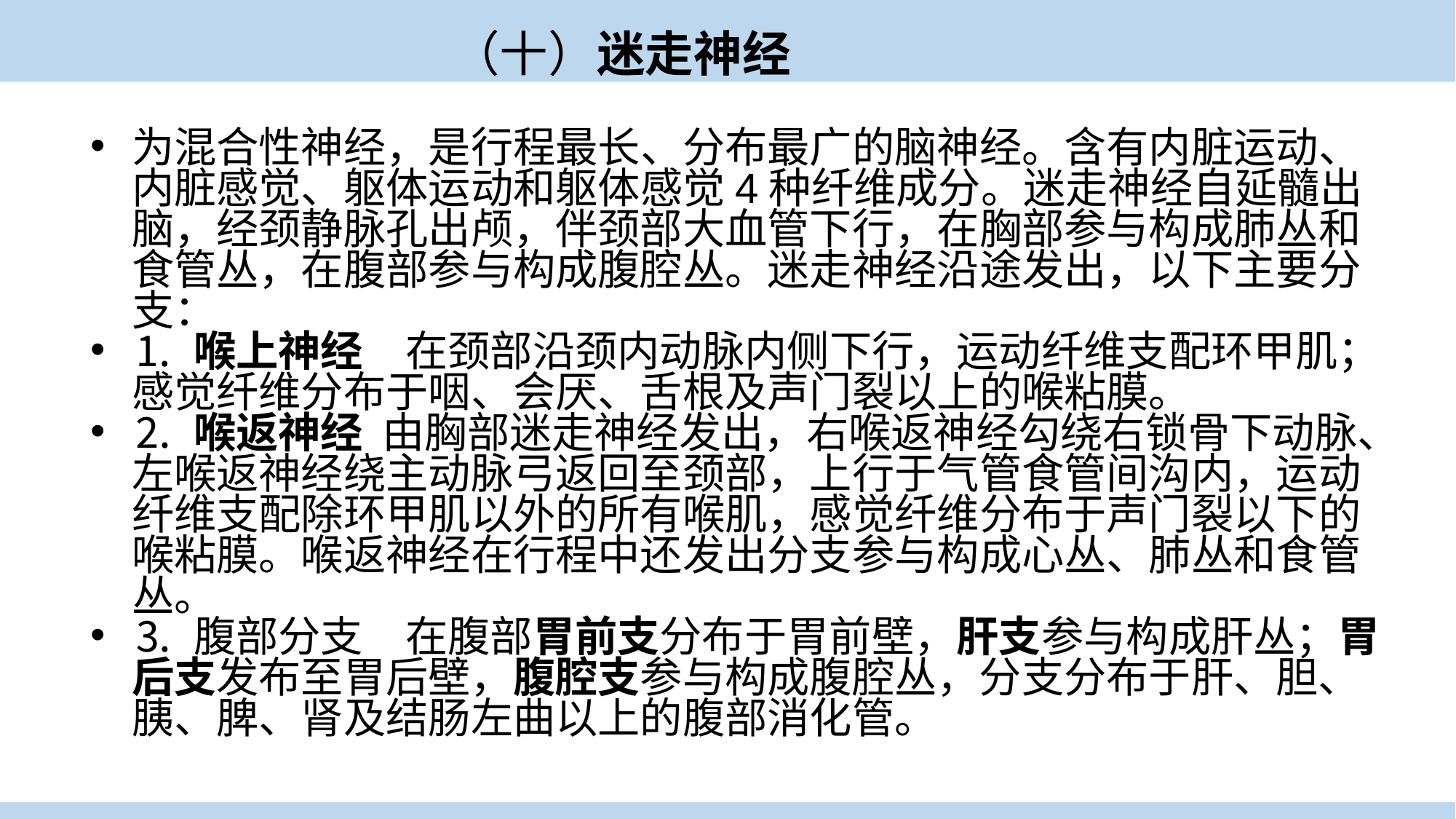

（十）迷走神经
为混合性神经，是行程最长、分布最广的脑神经。含有内脏运动、内脏感觉、躯体运动和躯体感觉4种纤维成分。迷走神经自延髓出脑，经颈静脉孔出颅，伴颈部大血管下行，在胸部参与构成肺丛和食管丛，在腹部参与构成腹腔丛。迷走神经沿途发出，以下主要分支：
⒈ 喉上神经　在颈部沿颈内动脉内侧下行，运动纤维支配环甲肌；感觉纤维分布于咽、会厌、舌根及声门裂以上的喉粘膜。
⒉ 喉返神经  由胸部迷走神经发出，右喉返神经勾绕右锁骨下动脉、左喉返神经绕主动脉弓返回至颈部，上行于气管食管间沟内，运动纤维支配除环甲肌以外的所有喉肌，感觉纤维分布于声门裂以下的喉粘膜。喉返神经在行程中还发出分支参与构成心丛、肺丛和食管丛。
⒊ 腹部分支　在腹部胃前支分布于胃前壁，肝支参与构成肝丛；胃后支发布至胃后壁，腹腔支参与构成腹腔丛，分支分布于肝、胆、胰、脾、肾及结肠左曲以上的腹部消化管。